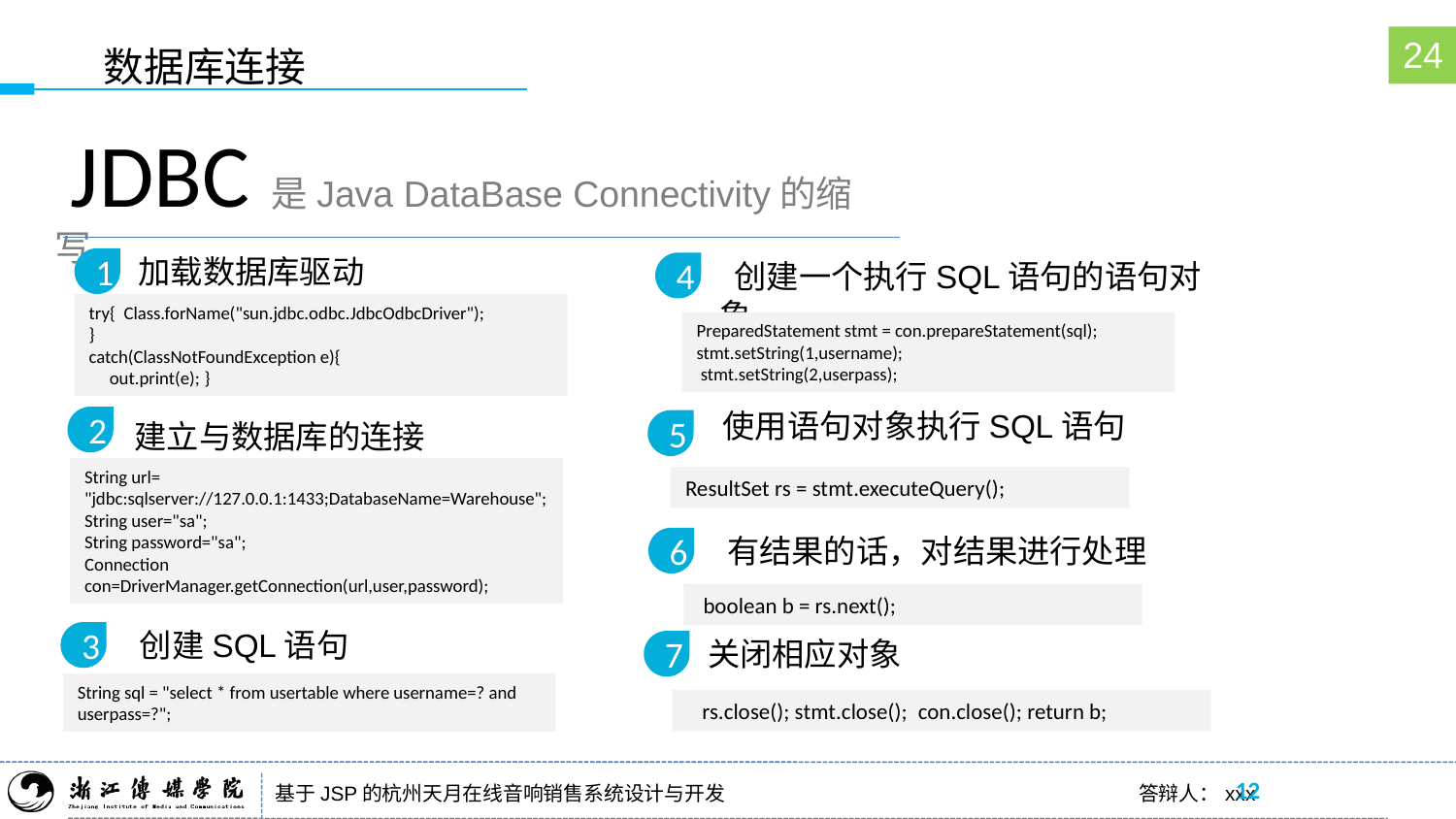

24

数据库连接

 JDBC是Java DataBase Connectivity的缩写
加载数据库驱动
1
 创建一个执行SQL语句的语句对象
4
try{  Class.forName("sun.jdbc.odbc.JdbcOdbcDriver");
}
catch(ClassNotFoundException e){
     out.print(e); }
PreparedStatement stmt = con.prepareStatement(sql);
stmt.setString(1,username);
 stmt.setString(2,userpass);
 使用语句对象执行SQL语句
2
建立与数据库的连接
5
String url= "jdbc:sqlserver://127.0.0.1:1433;DatabaseName=Warehouse";
String user="sa";
String password="sa";
Connection con=DriverManager.getConnection(url,user,password);
ResultSet rs = stmt.executeQuery();
 有结果的话，对结果进行处理
6
 boolean b = rs.next();
 创建SQL语句
3
关闭相应对象
7
String sql = "select * from usertable where username=? and userpass=?";
   rs.close(); stmt.close();  con.close(); return b;
12